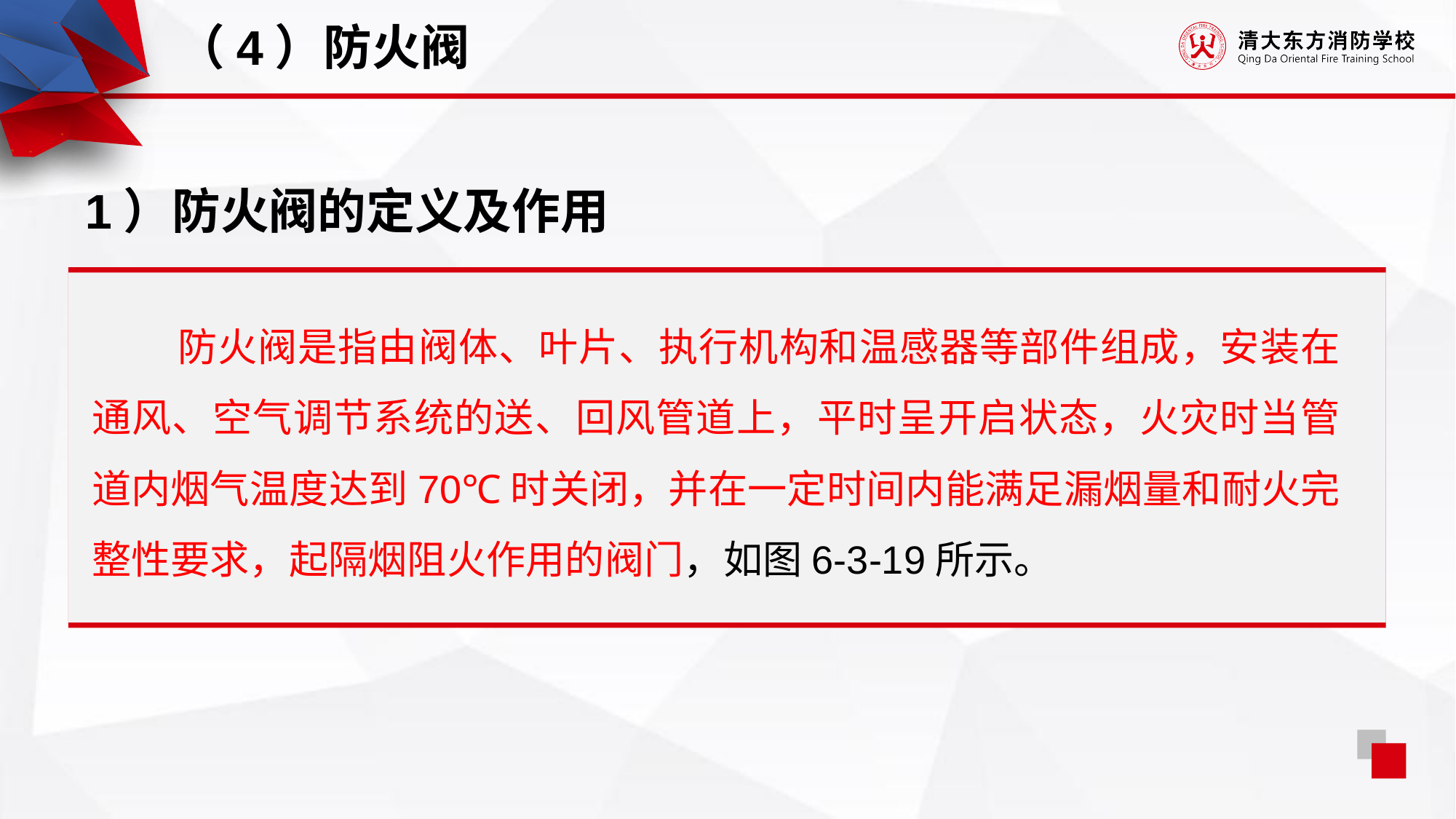

（4）防火阀

1）防火阀的定义及作用

防火阀是指由阀体、叶片、执行机构和温感器等部件组成，安装在通风、空气调节系统的送、回风管道上，平时呈开启状态，火灾时当管道内烟气温度达到70℃时关闭，并在一定时间内能满足漏烟量和耐火完整性要求，起隔烟阻火作用的阀门，如图6-3-19所示。